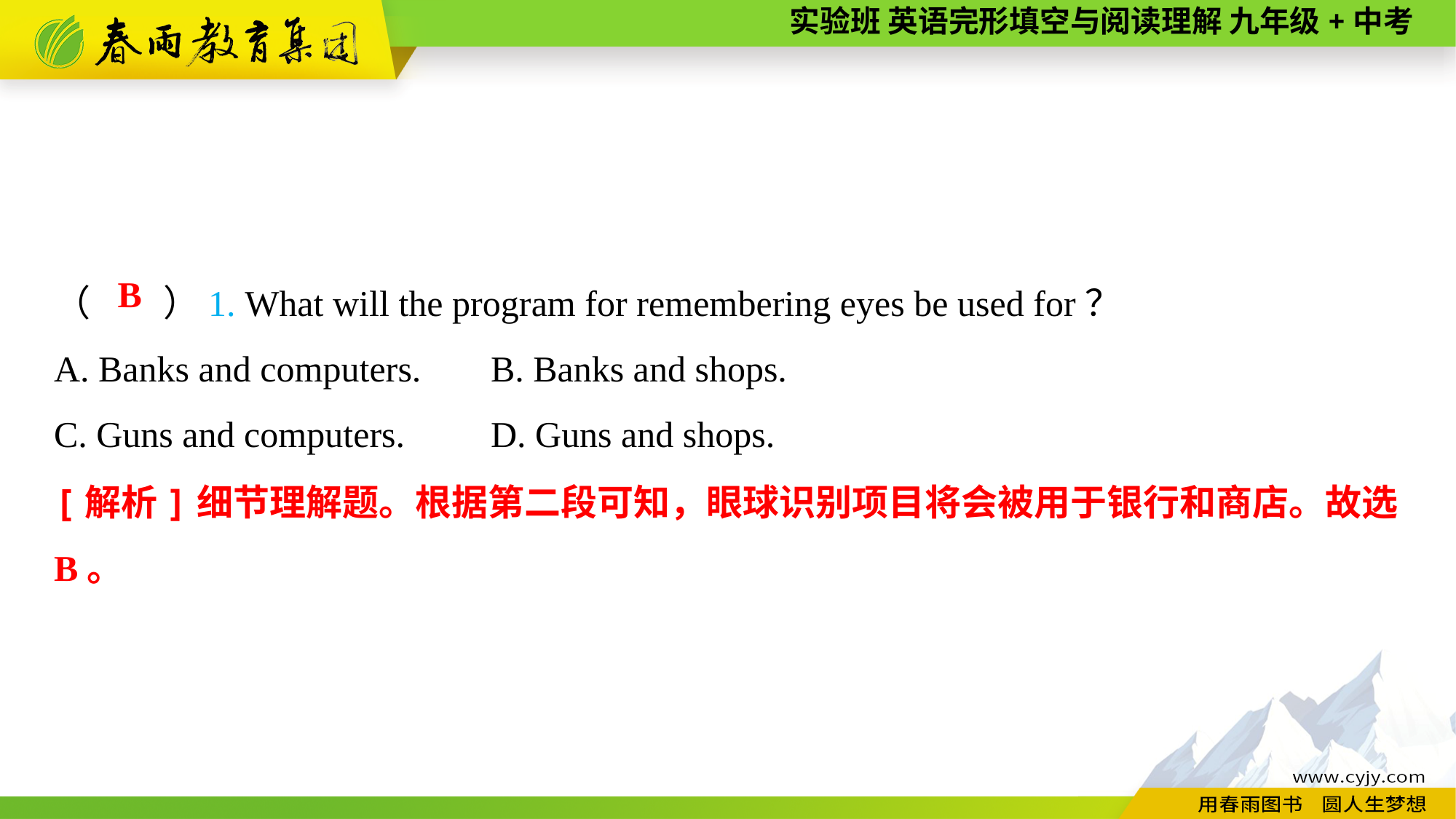

（　　）1. What will the program for remembering eyes be used for？
A. Banks and computers.	B. Banks and shops.
C. Guns and computers.	D. Guns and shops.
B
[解析]细节理解题。根据第二段可知，眼球识别项目将会被用于银行和商店。故选B。